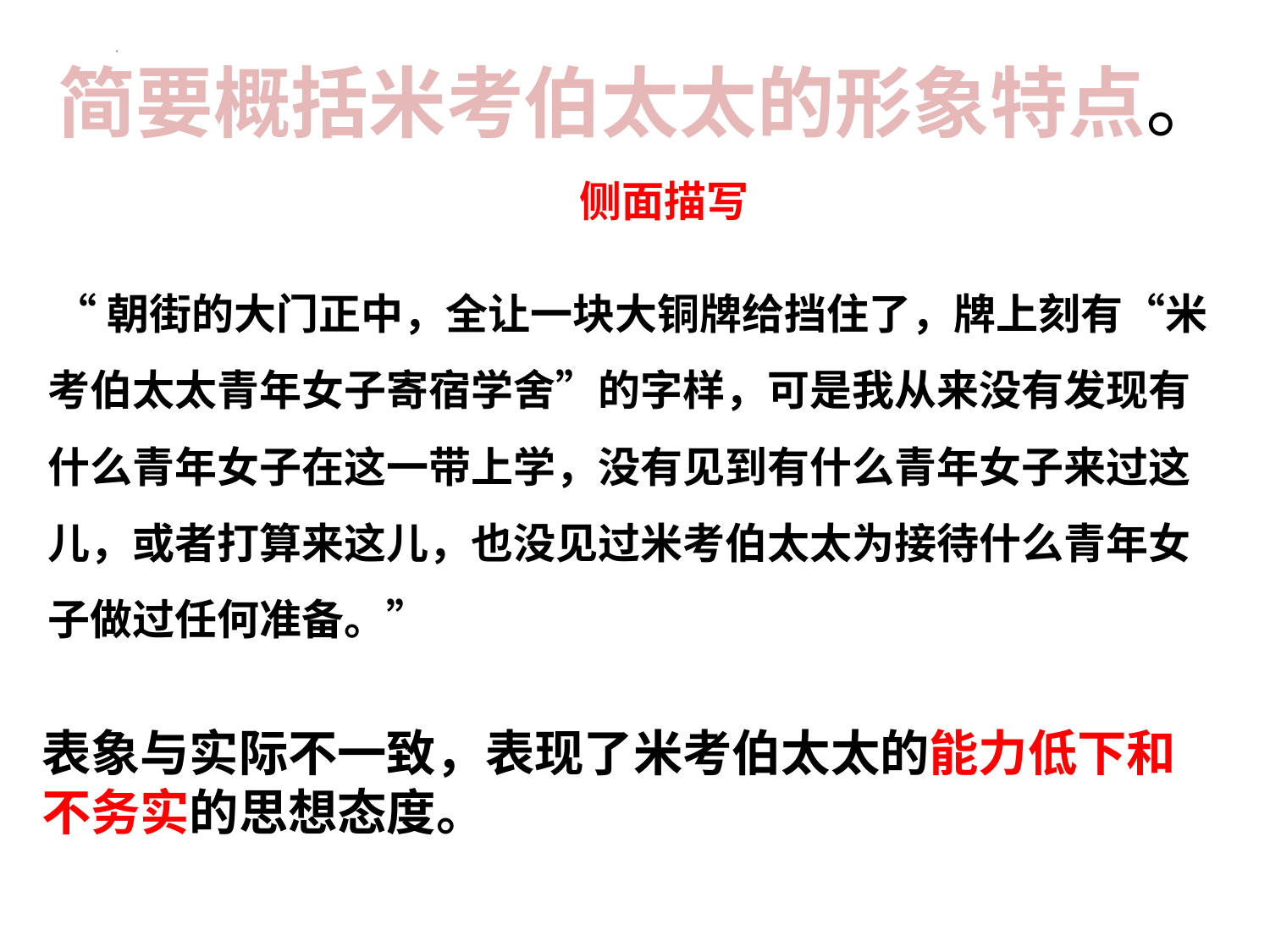

# 简要概括米考伯太太的形象特点。
侧面描写
 “朝街的大门正中，全让一块大铜牌给挡住了，牌上刻有“米考伯太太青年女子寄宿学舍”的字样，可是我从来没有发现有什么青年女子在这一带上学，没有见到有什么青年女子来过这儿，或者打算来这儿，也没见过米考伯太太为接待什么青年女子做过任何准备。”
表象与实际不一致，表现了米考伯太太的能力低下和不务实的思想态度。